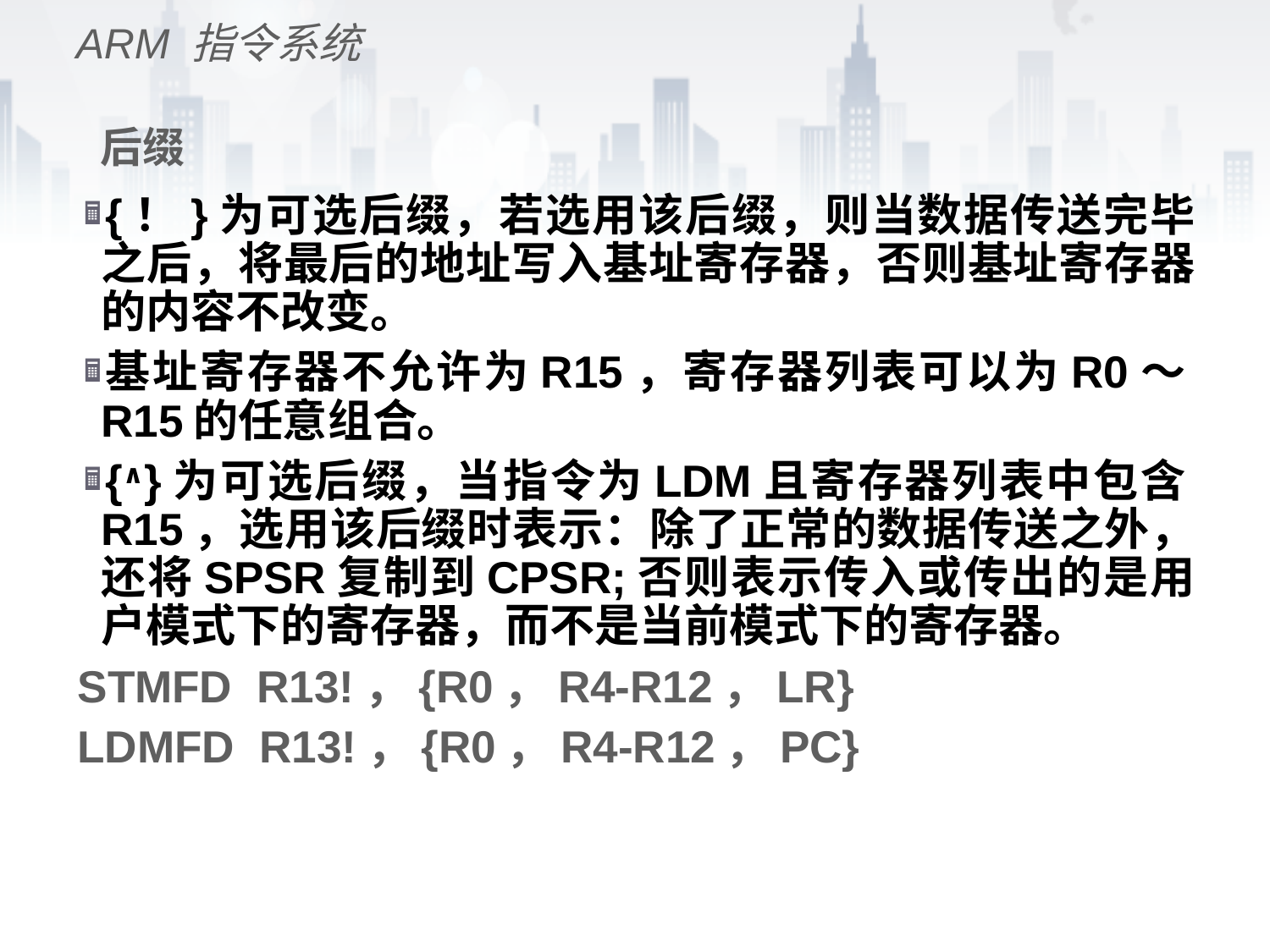

ARM 指令系统
# 后缀
{！}为可选后缀，若选用该后缀，则当数据传送完毕之后，将最后的地址写入基址寄存器，否则基址寄存器的内容不改变。
基址寄存器不允许为R15，寄存器列表可以为R0～R15的任意组合。
{∧}为可选后缀，当指令为LDM且寄存器列表中包含R15，选用该后缀时表示：除了正常的数据传送之外，还将SPSR复制到CPSR;否则表示传入或传出的是用户模式下的寄存器，而不是当前模式下的寄存器。
STMFD  R13!，{R0，R4-R12，LR}
LDMFD  R13!，{R0，R4-R12，PC}